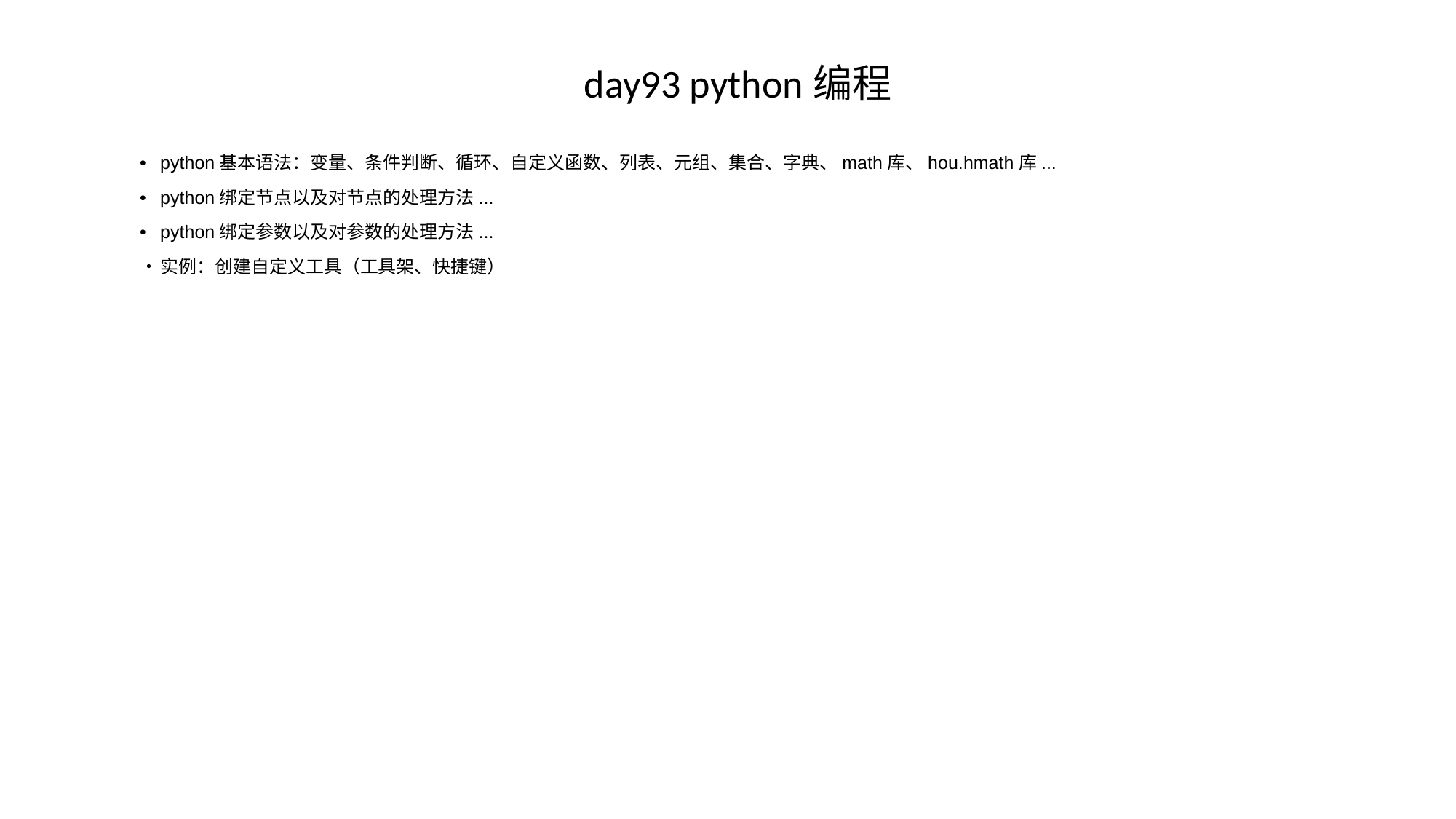

# day93 python编程
•	python基本语法：变量、条件判断、循环、自定义函数、列表、元组、集合、字典、math库、hou.hmath库...
•	python绑定节点以及对节点的处理方法...
•	python绑定参数以及对参数的处理方法...
•	实例：创建自定义工具（工具架、快捷键）